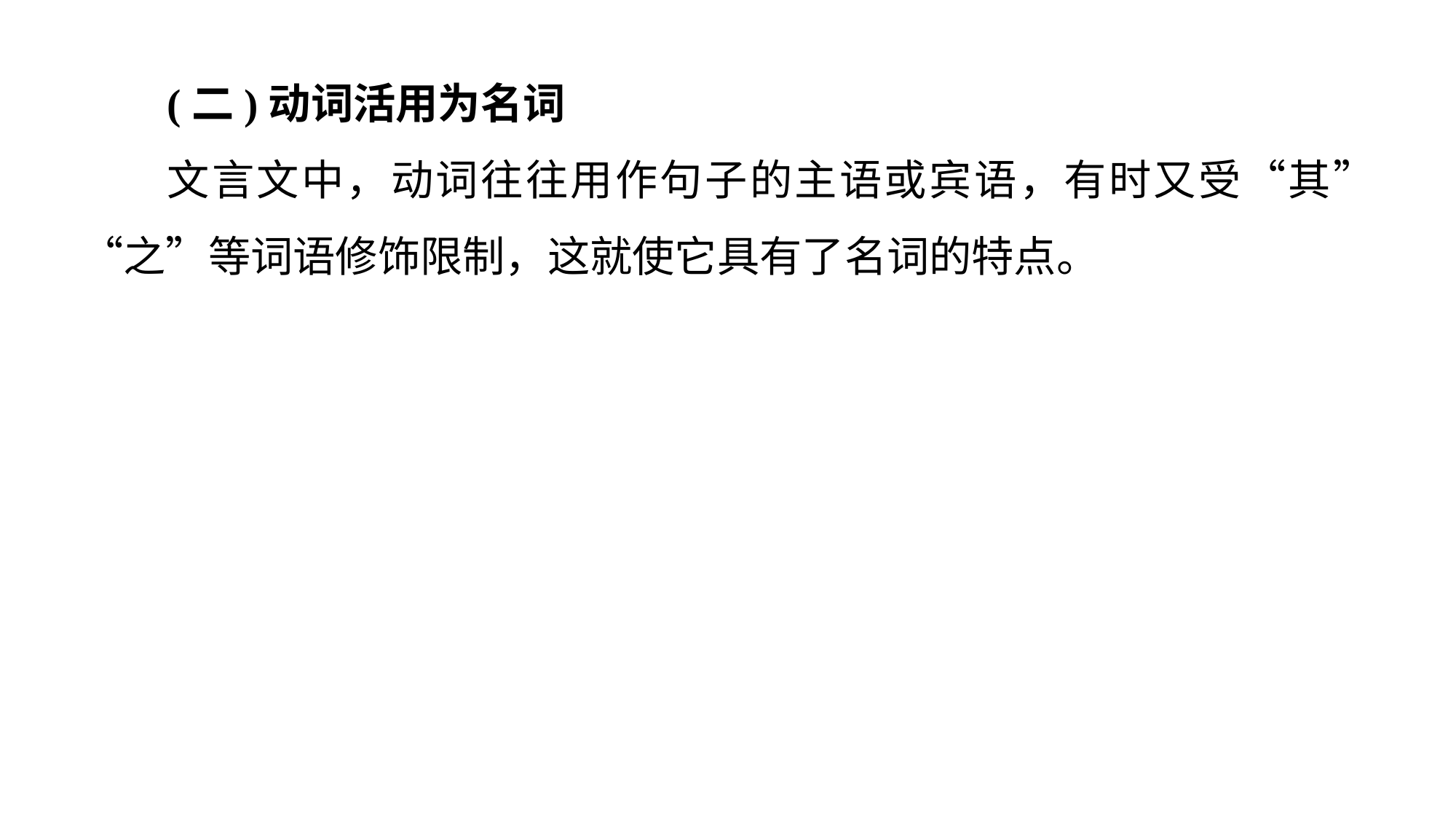

(二)动词活用为名词
文言文中，动词往往用作句子的主语或宾语，有时又受“其”“之”等词语修饰限制，这就使它具有了名词的特点。